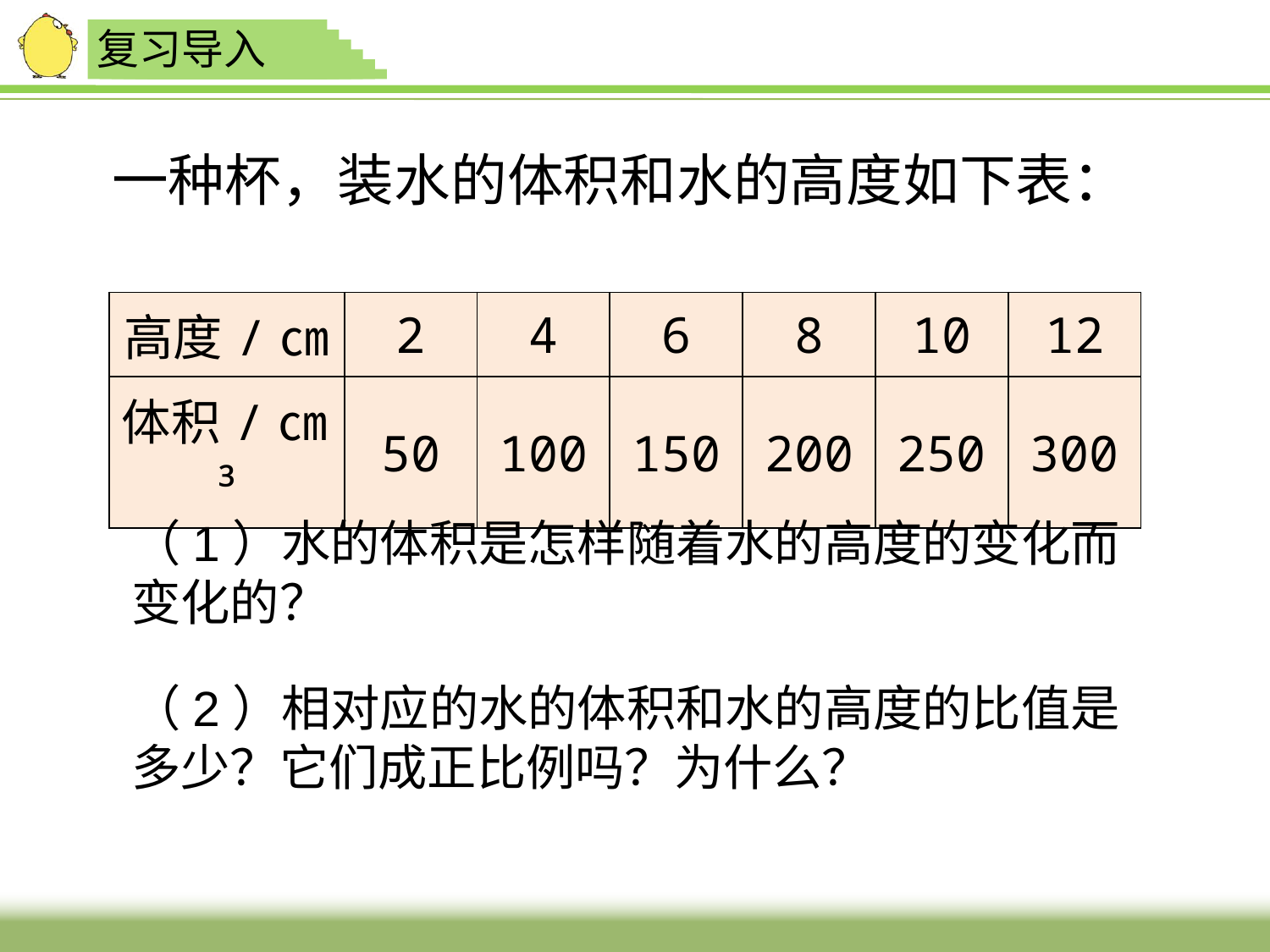

复习导入
# 一种杯，装水的体积和水的高度如下表：
| 高度/㎝ | 2 | 4 | 6 | 8 | 10 | 12 |
| --- | --- | --- | --- | --- | --- | --- |
| 体积/㎝³ | 50 | 100 | 150 | 200 | 250 | 300 |
（1）水的体积是怎样随着水的高度的变化而变化的？
（2）相对应的水的体积和水的高度的比值是多少？它们成正比例吗？为什么？